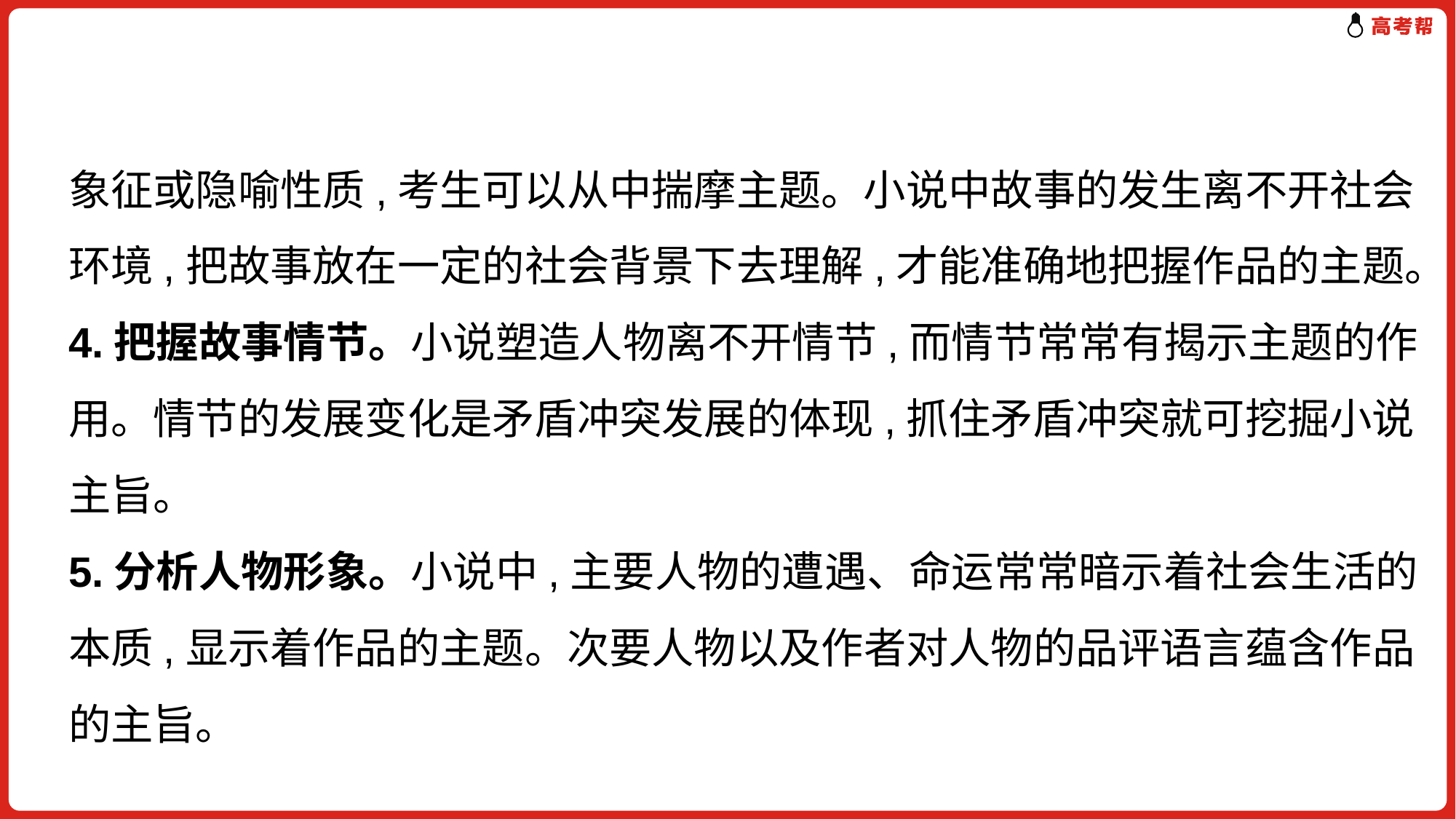

象征或隐喻性质,考生可以从中揣摩主题。小说中故事的发生离不开社会环境,把故事放在一定的社会背景下去理解,才能准确地把握作品的主题。
4.把握故事情节。小说塑造人物离不开情节,而情节常常有揭示主题的作用。情节的发展变化是矛盾冲突发展的体现,抓住矛盾冲突就可挖掘小说主旨。
5.分析人物形象。小说中,主要人物的遭遇、命运常常暗示着社会生活的本质,显示着作品的主题。次要人物以及作者对人物的品评语言蕴含作品的主旨。